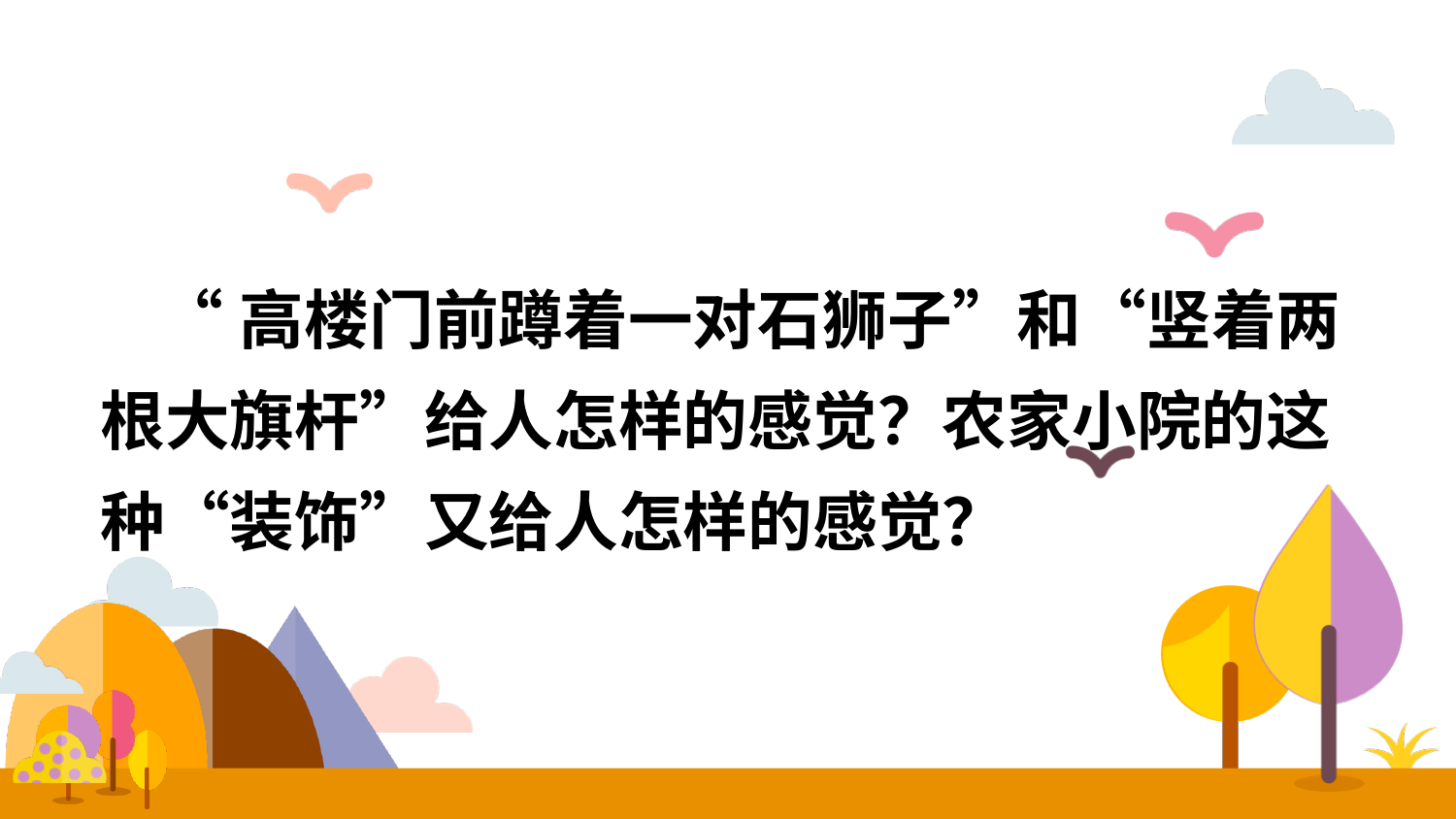

“高楼门前蹲着一对石狮子”和“竖着两根大旗杆”给人怎样的感觉？农家小院的这种“装饰”又给人怎样的感觉？